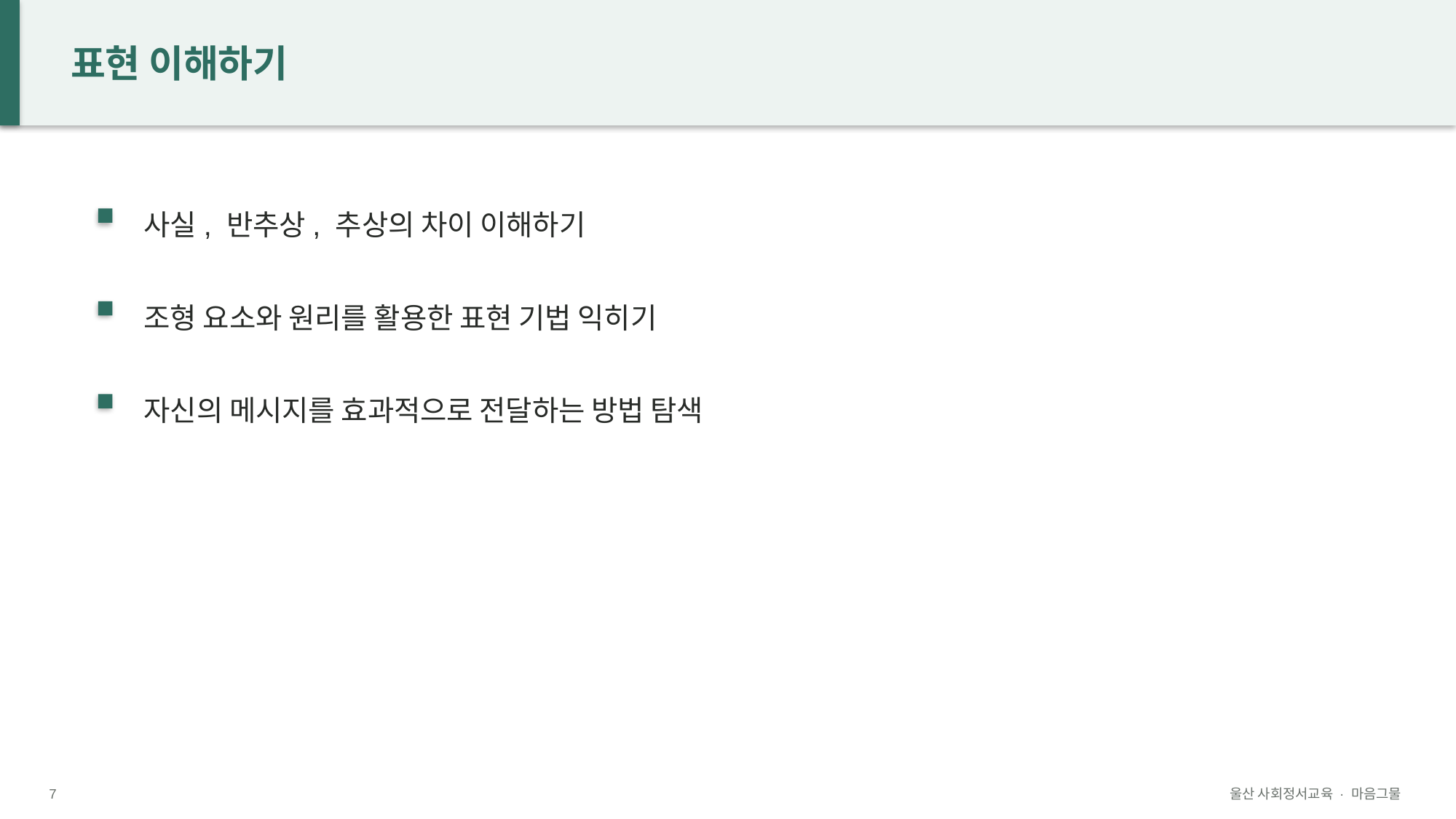

표현 이해하기
사실, 반추상, 추상의 차이 이해하기

조형 요소와 원리를 활용한 표현 기법 익히기

자신의 메시지를 효과적으로 전달하는 방법 탐색

7
울산 사회정서교육 · 마음그물